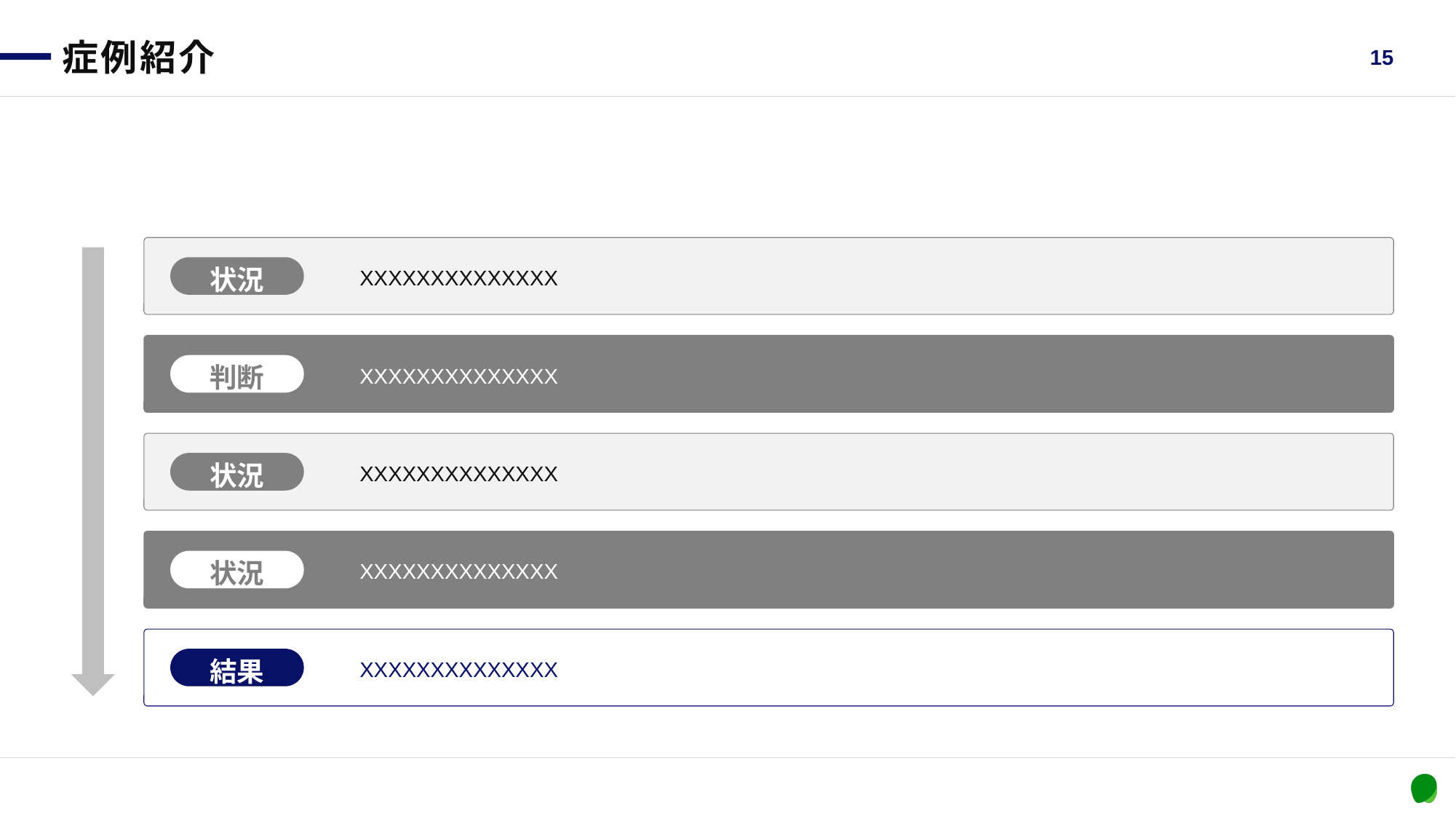

# 症例紹介
15

XXXXXXXXXXXXXX

状況
XXXXXXXXXXXXXX
判断
XXXXXXXXXXXXXX
状況
XXXXXXXXXXXXXX
状況
XXXXXXXXXXXXXX
結果